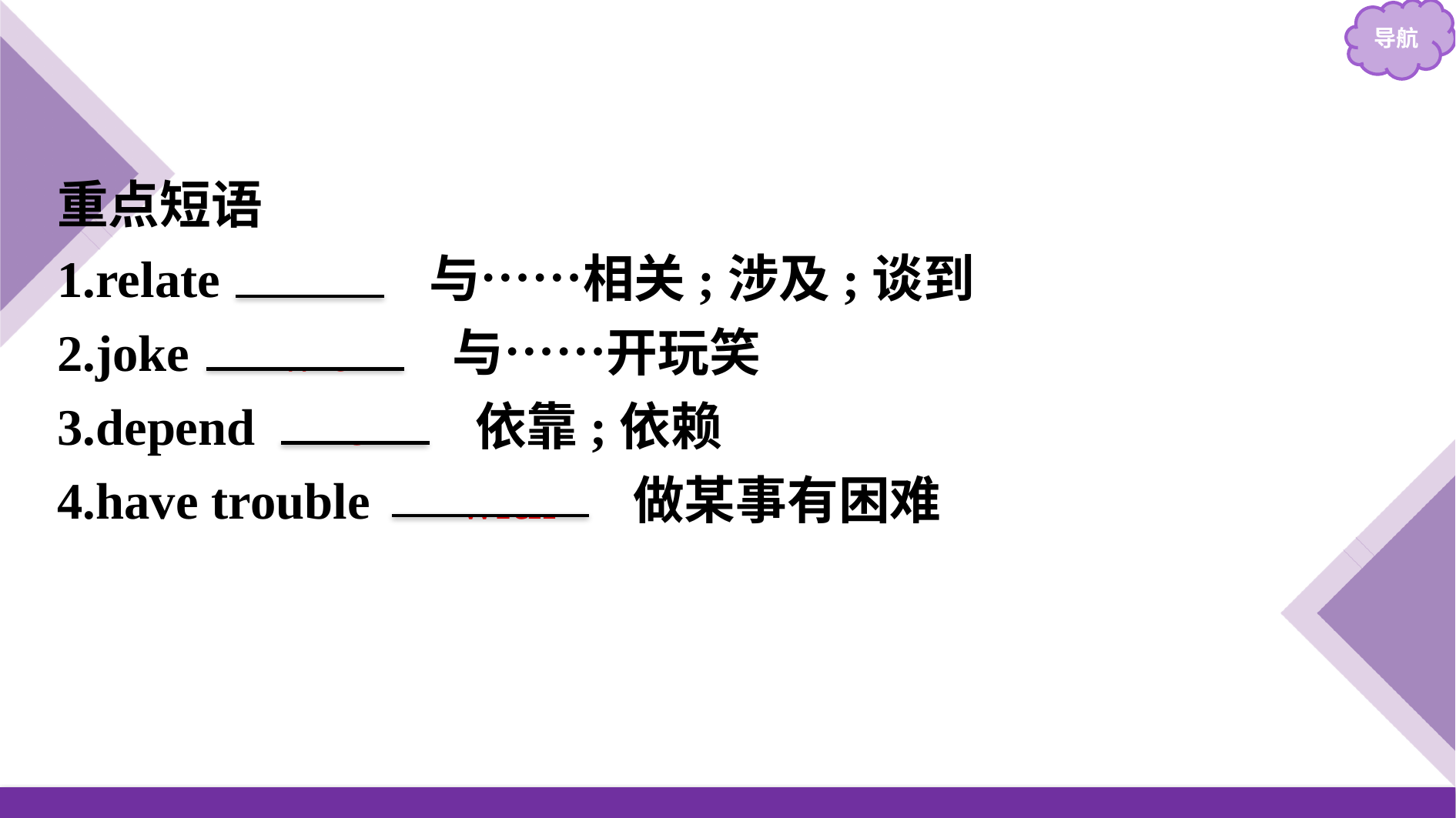

重点短语
1.relate 　to　 与……相关;涉及;谈到
2.joke 　with　 与……开玩笑
3.depend 　on　 依靠;依赖
4.have trouble 　with　 做某事有困难